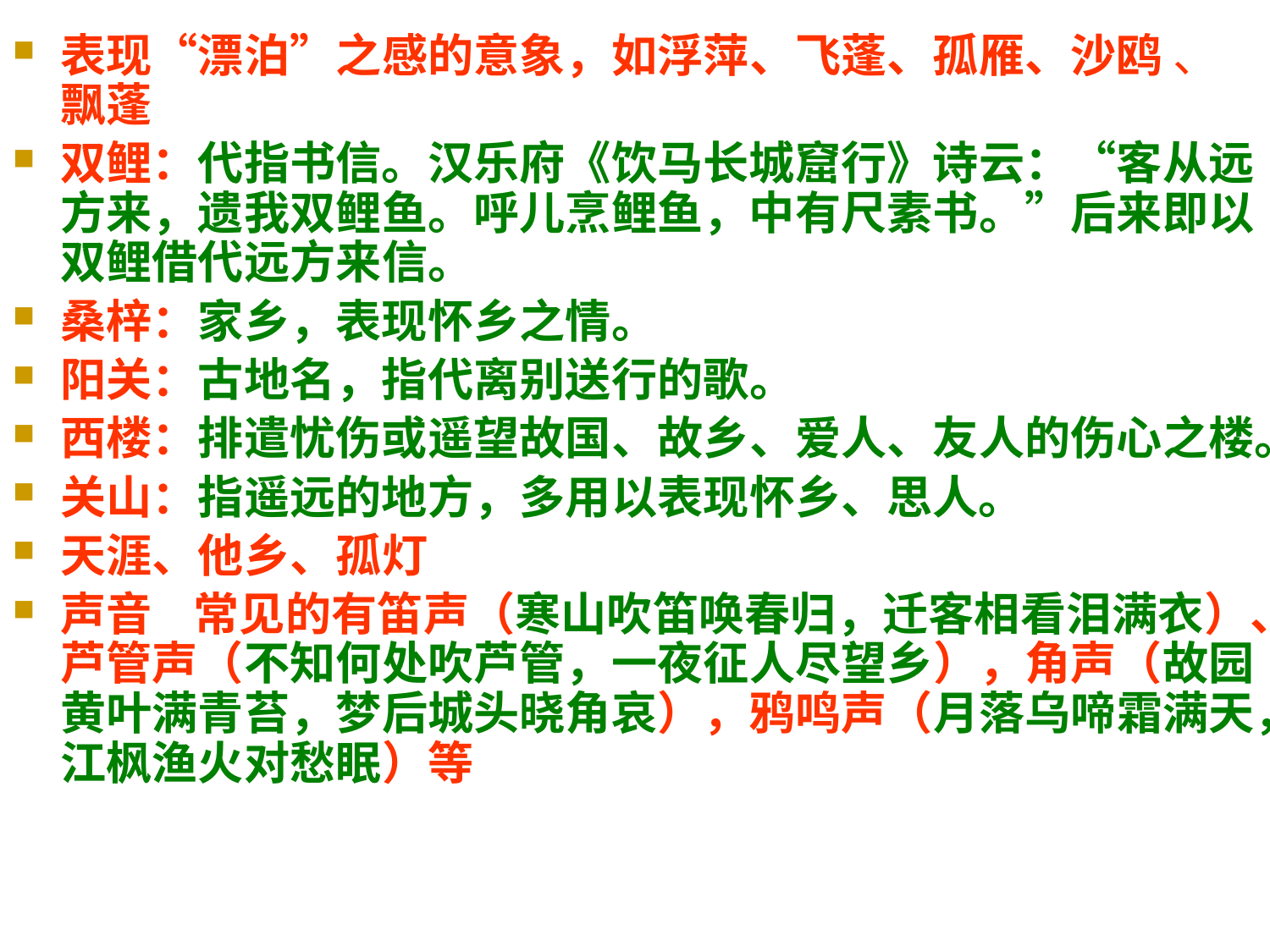

表现“漂泊”之感的意象，如浮萍、飞蓬、孤雁、沙鸥 、飘蓬
双鲤：代指书信。汉乐府《饮马长城窟行》诗云：“客从远方来，遗我双鲤鱼。呼儿烹鲤鱼，中有尺素书。”后来即以双鲤借代远方来信。
桑梓：家乡，表现怀乡之情。
阳关：古地名，指代离别送行的歌。
西楼：排遣忧伤或遥望故国、故乡、爱人、友人的伤心之楼。
关山：指遥远的地方，多用以表现怀乡、思人。
天涯、他乡、孤灯
声音    常见的有笛声（寒山吹笛唤春归，迁客相看泪满衣）、芦管声（不知何处吹芦管，一夜征人尽望乡），角声（故园黄叶满青苔，梦后城头晓角哀），鸦鸣声（月落乌啼霜满天，江枫渔火对愁眠）等